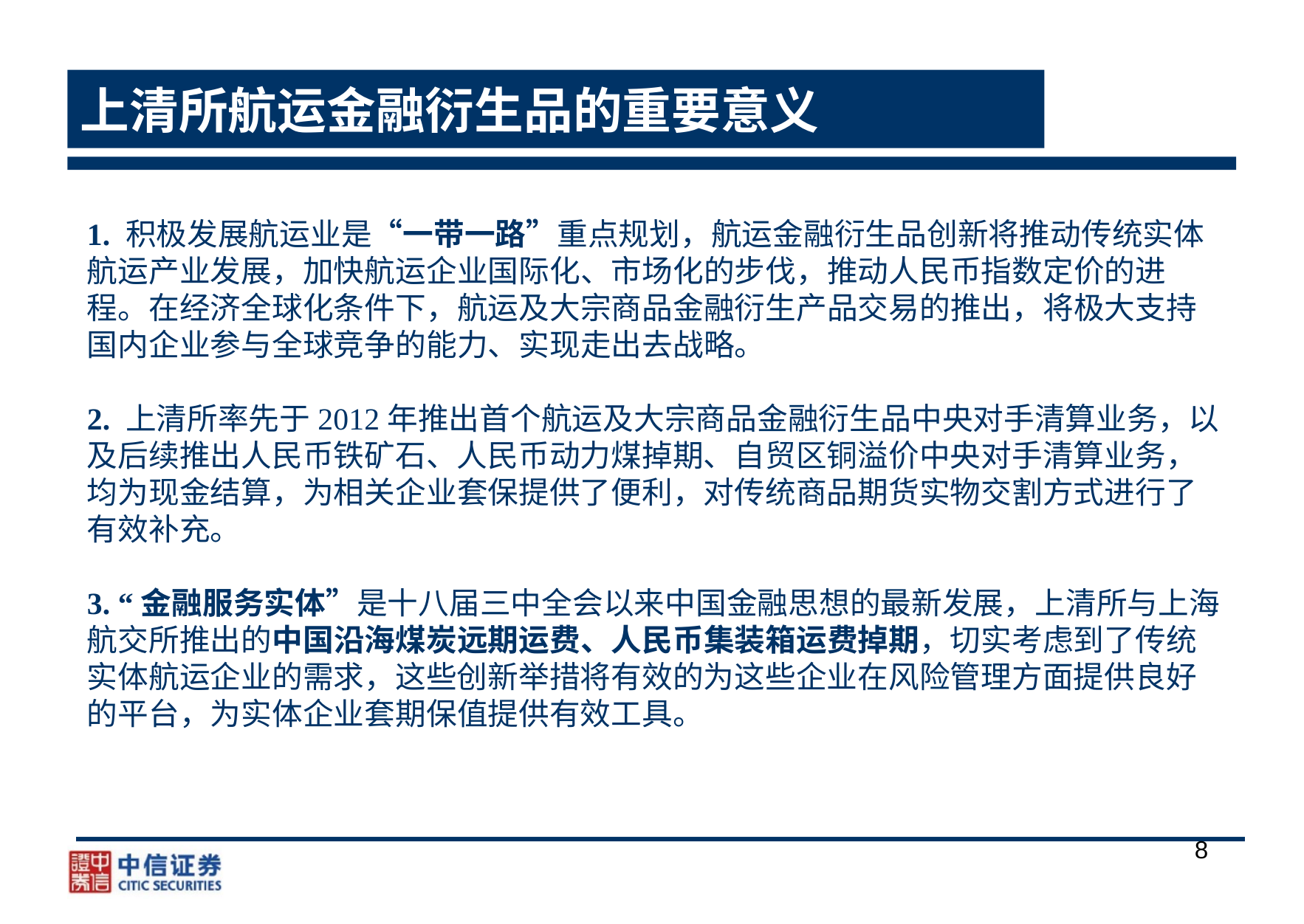

# 上清所航运金融衍生品的重要意义
1. 积极发展航运业是“一带一路”重点规划，航运金融衍生品创新将推动传统实体航运产业发展，加快航运企业国际化、市场化的步伐，推动人民币指数定价的进程。在经济全球化条件下，航运及大宗商品金融衍生产品交易的推出，将极大支持国内企业参与全球竞争的能力、实现走出去战略。

2. 上清所率先于2012年推出首个航运及大宗商品金融衍生品中央对手清算业务，以及后续推出人民币铁矿石、人民币动力煤掉期、自贸区铜溢价中央对手清算业务，均为现金结算，为相关企业套保提供了便利，对传统商品期货实物交割方式进行了有效补充。

3. “金融服务实体”是十八届三中全会以来中国金融思想的最新发展，上清所与上海航交所推出的中国沿海煤炭远期运费、人民币集装箱运费掉期，切实考虑到了传统实体航运企业的需求，这些创新举措将有效的为这些企业在风险管理方面提供良好的平台，为实体企业套期保值提供有效工具。
8